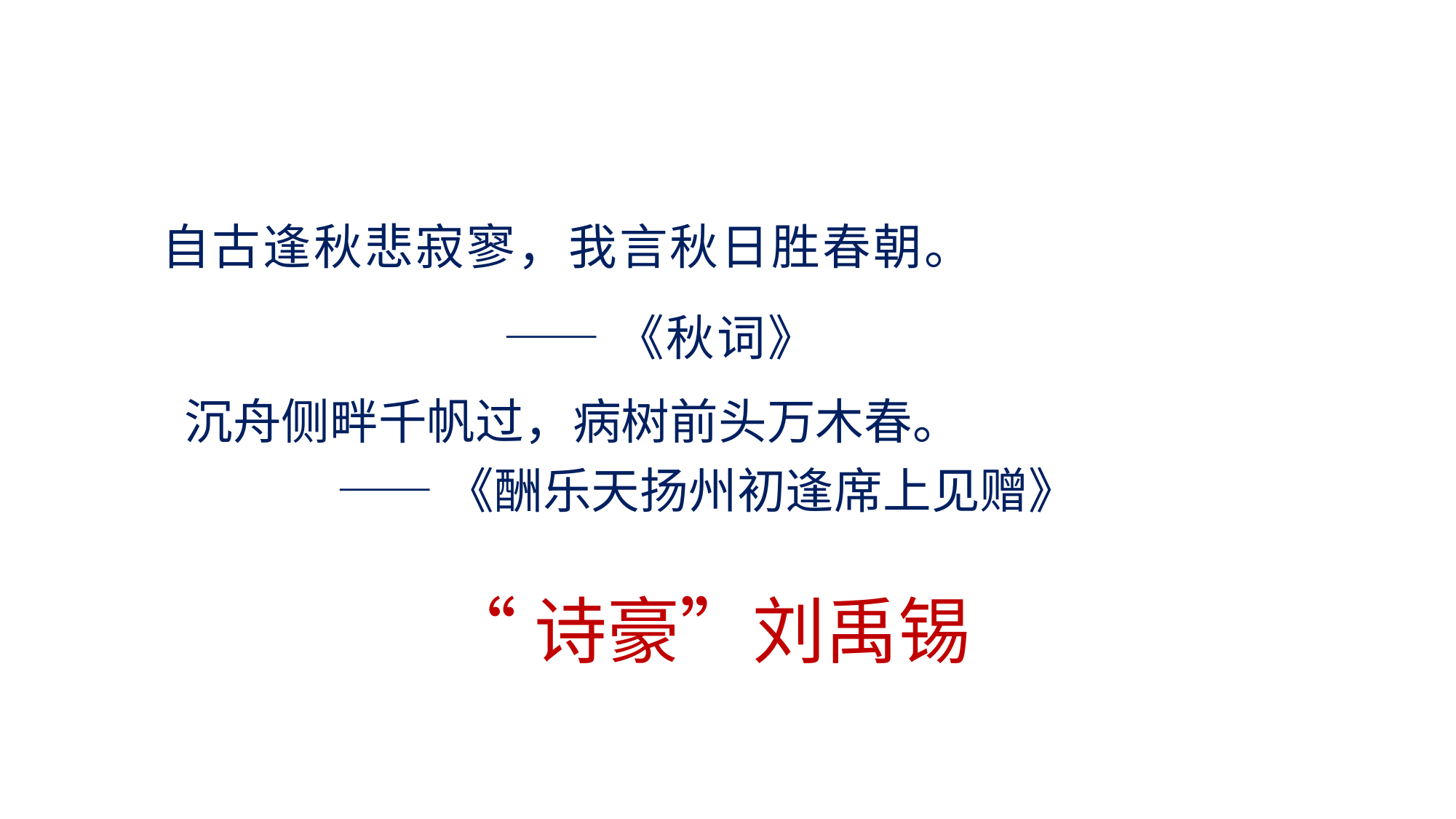

自古逢秋悲寂寥，我言秋日胜春朝。
                          ——《秋词》

沉舟侧畔千帆过，病树前头万木春。
              ——《酬乐天扬州初逢席上见赠》
“诗豪”刘禹锡